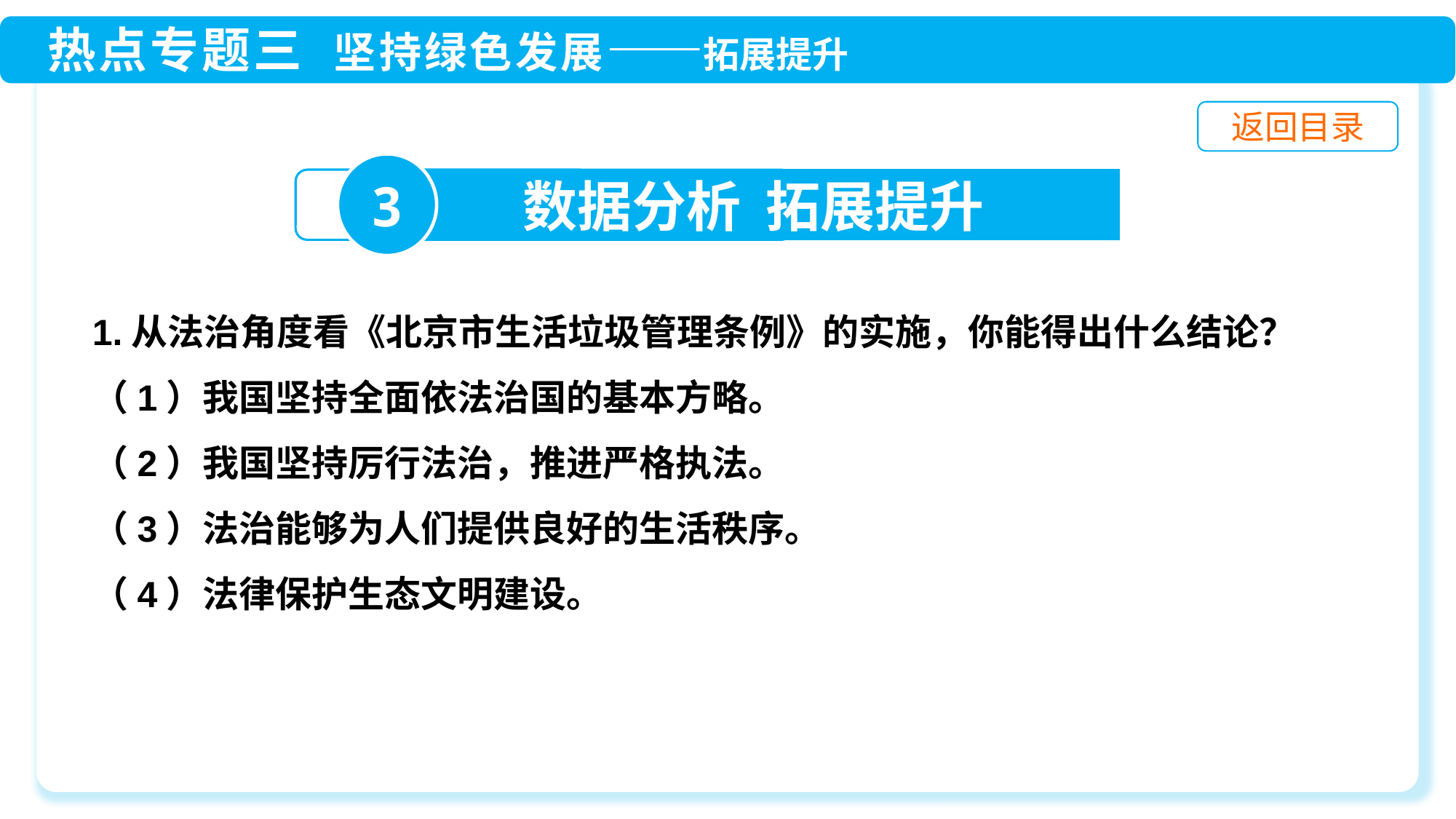

3

数据分析  拓展提升
1.从法治角度看《北京市生活垃圾管理条例》的实施，你能得出什么结论？
（1）我国坚持全面依法治国的基本方略。
（2）我国坚持厉行法治，推进严格执法。
（3）法治能够为人们提供良好的生活秩序。
（4）法律保护生态文明建设。